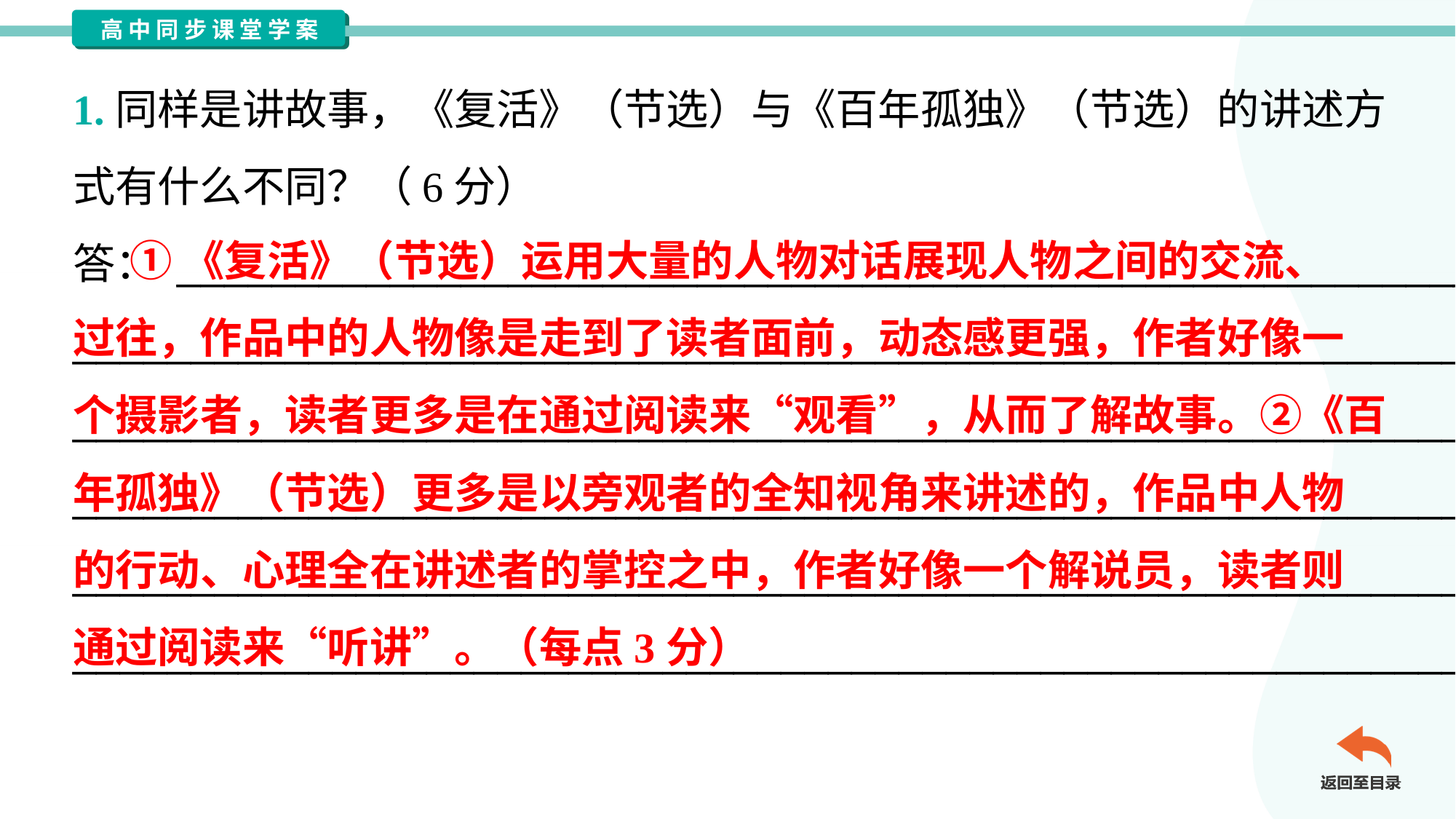

1.同样是讲故事，《复活》（节选）与《百年孤独》（节选）的讲述方
式有什么不同？（6分）
答： ________________________________________________________
_____________________________________________________________
_____________________________________________________________
_____________________________________________________________
_____________________________________________________________
_____________________________________________________________
      ①《复活》（节选）运用大量的人物对话展现人物之间的交流、
过往，作品中的人物像是走到了读者面前，动态感更强，作者好像一
个摄影者，读者更多是在通过阅读来“观看”，从而了解故事。②《百
年孤独》（节选）更多是以旁观者的全知视角来讲述的，作品中人物
的行动、心理全在讲述者的掌控之中，作者好像一个解说员，读者则
通过阅读来“听讲”。（每点3分）